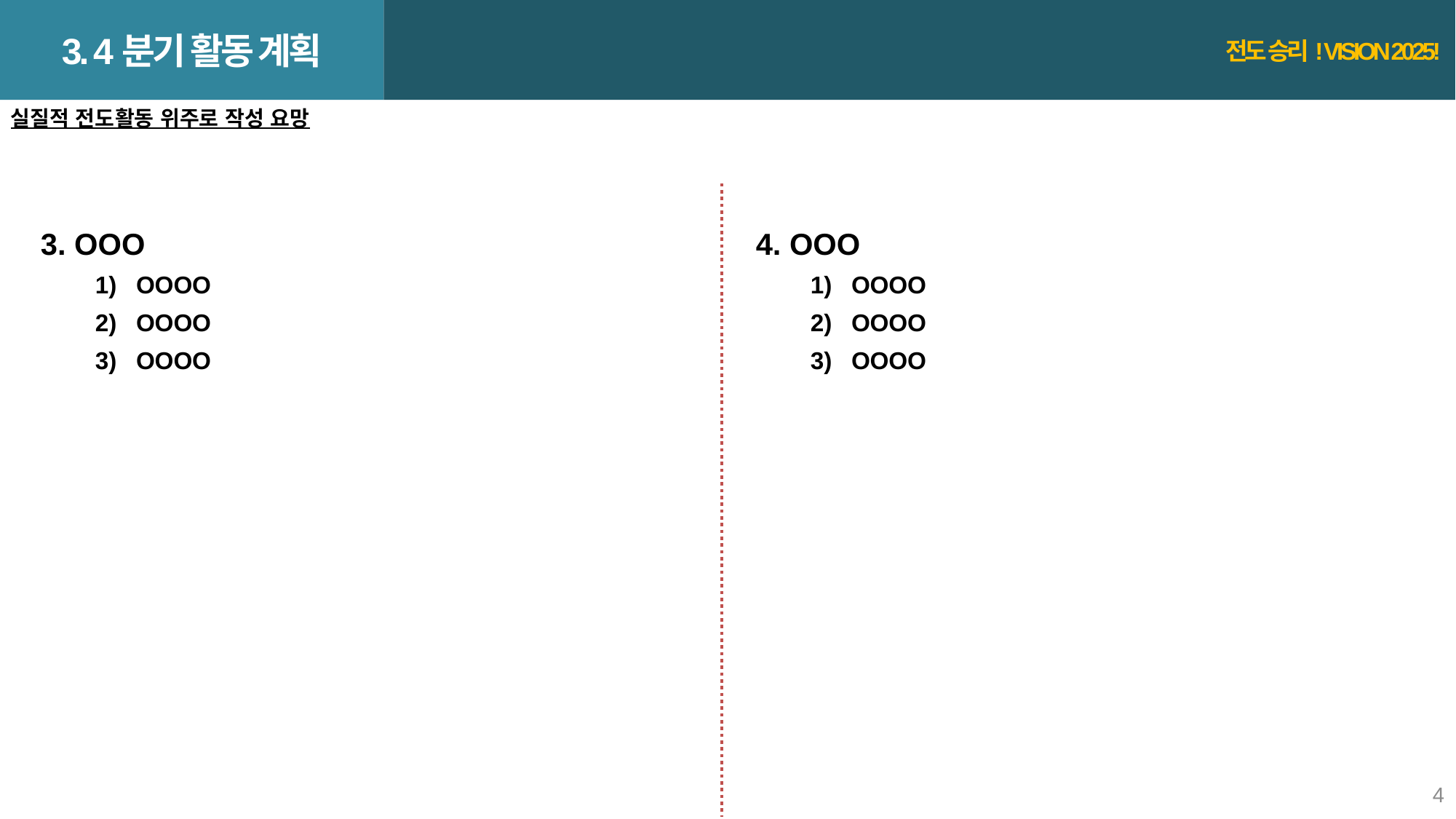

3. 4분기 활동 계획
전도 승리! VISION 2025!
실질적 전도활동 위주로 작성 요망

3. OOO
OOOO
OOOO
OOOO
4. OOO
OOOO
OOOO
OOOO
4